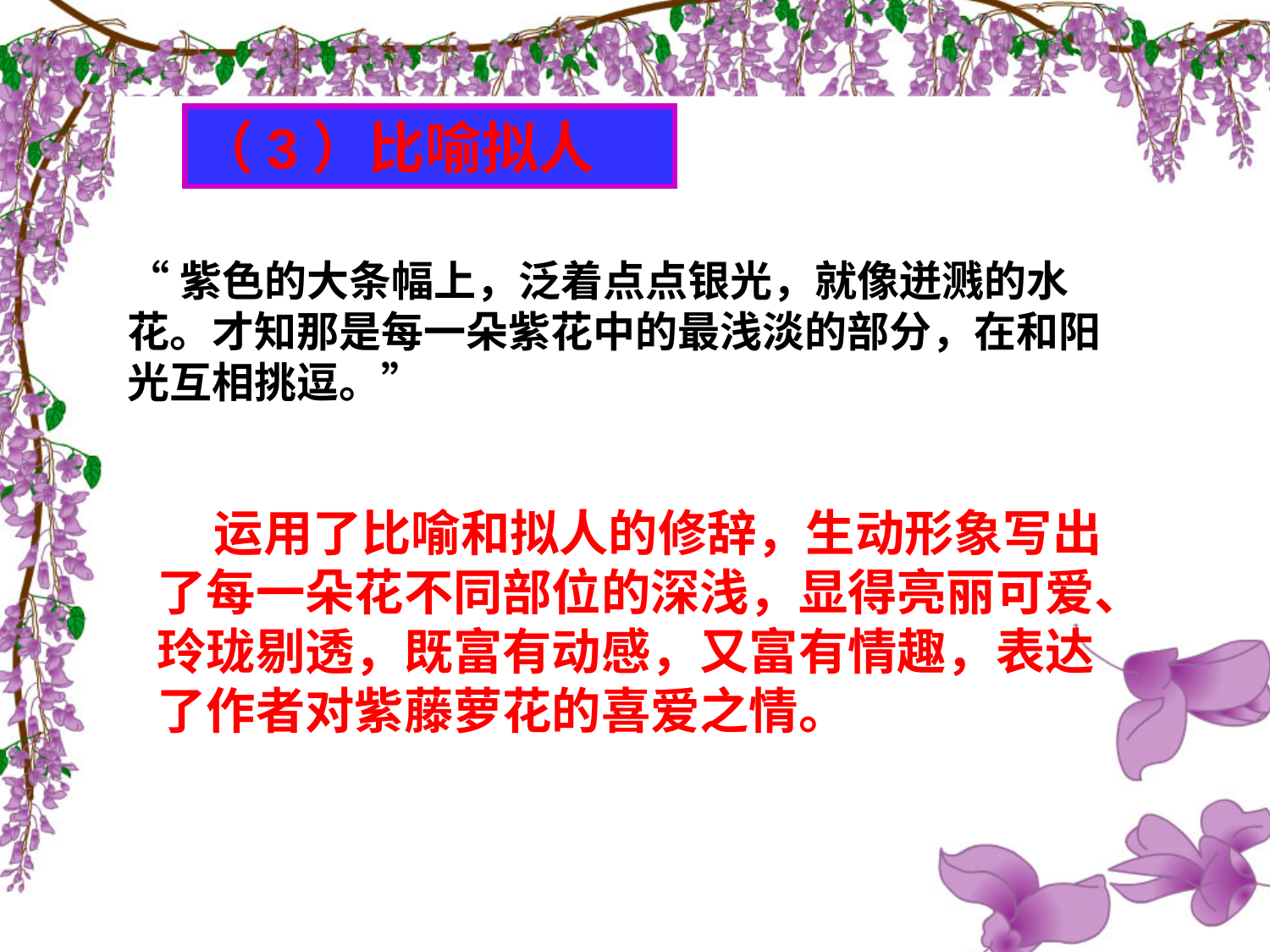

“紫色的大条幅上，泛着点点银光，就像迸溅的水花。才知那是每一朵紫花中的最浅淡的部分，在和阳光互相挑逗。”

（3）比喻拟人
    运用了比喻和拟人的修辞，生动形象写出了每一朵花不同部位的深浅，显得亮丽可爱、玲珑剔透，既富有动感，又富有情趣，表达了作者对紫藤萝花的喜爱之情。